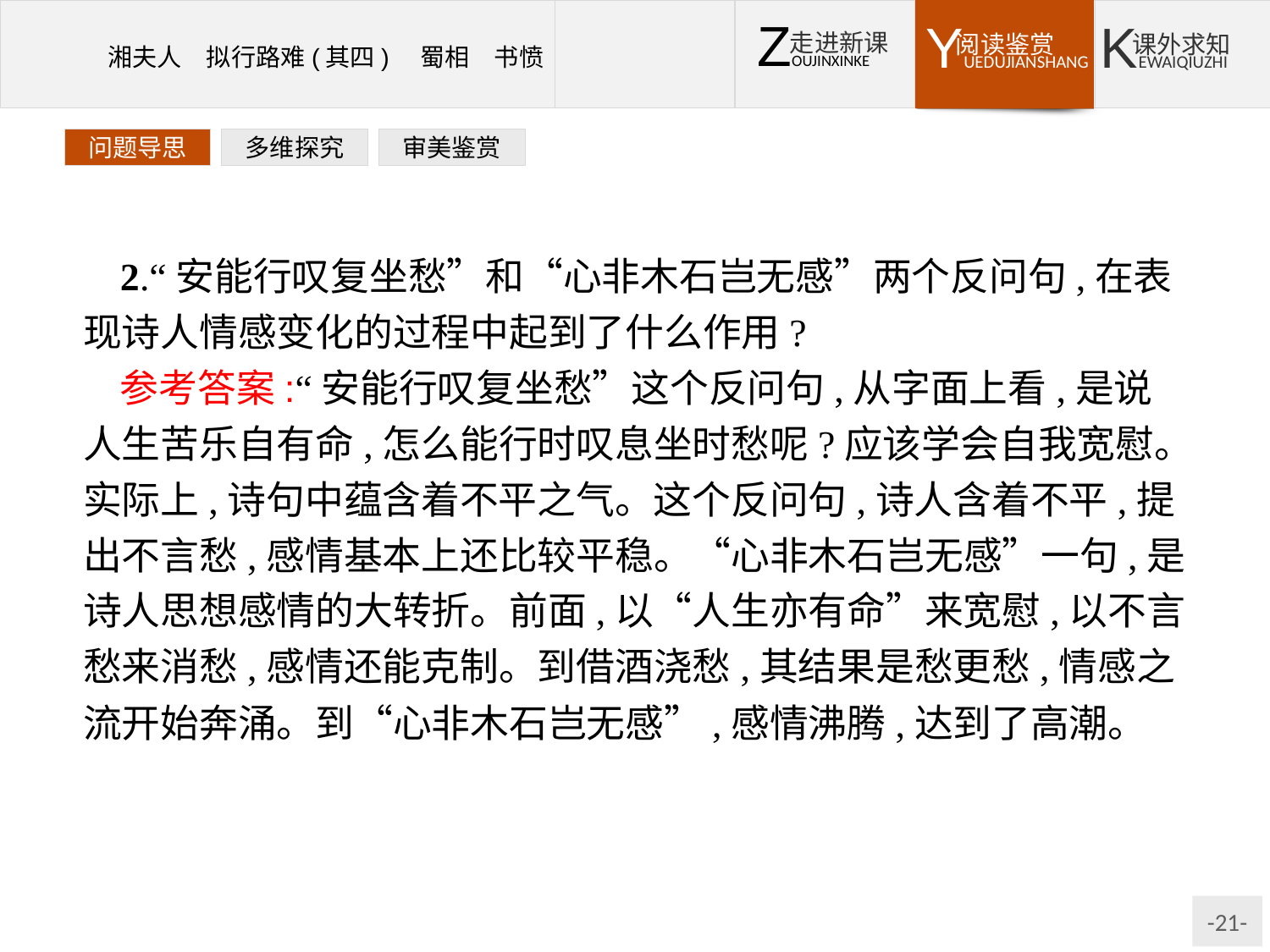

问题导思
多维探究
审美鉴赏
2.“安能行叹复坐愁”和“心非木石岂无感”两个反问句,在表现诗人情感变化的过程中起到了什么作用?
参考答案:“安能行叹复坐愁”这个反问句,从字面上看,是说人生苦乐自有命,怎么能行时叹息坐时愁呢?应该学会自我宽慰。实际上,诗句中蕴含着不平之气。这个反问句,诗人含着不平,提出不言愁,感情基本上还比较平稳。“心非木石岂无感”一句,是诗人思想感情的大转折。前面,以“人生亦有命”来宽慰,以不言愁来消愁,感情还能克制。到借酒浇愁,其结果是愁更愁,情感之流开始奔涌。到“心非木石岂无感”,感情沸腾,达到了高潮。